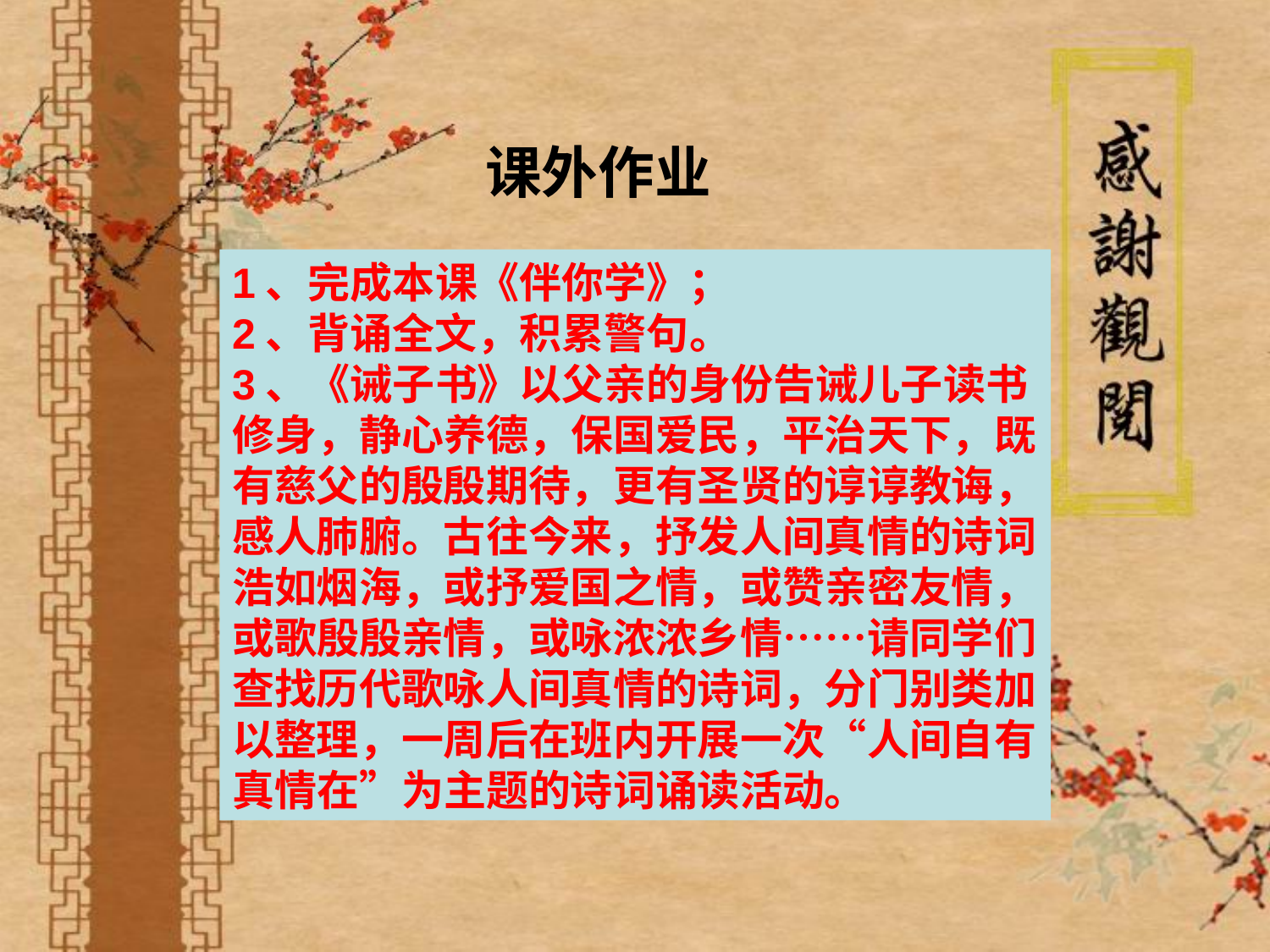

课外作业
1、完成本课《伴你学》；
2、背诵全文，积累警句。
3、《诫子书》以父亲的身份告诫儿子读书修身，静心养德，保国爱民，平治天下，既有慈父的殷殷期待，更有圣贤的谆谆教诲，感人肺腑。古往今来，抒发人间真情的诗词浩如烟海，或抒爱国之情，或赞亲密友情，或歌殷殷亲情，或咏浓浓乡情……请同学们查找历代歌咏人间真情的诗词，分门别类加以整理，一周后在班内开展一次“人间自有真情在”为主题的诗词诵读活动。